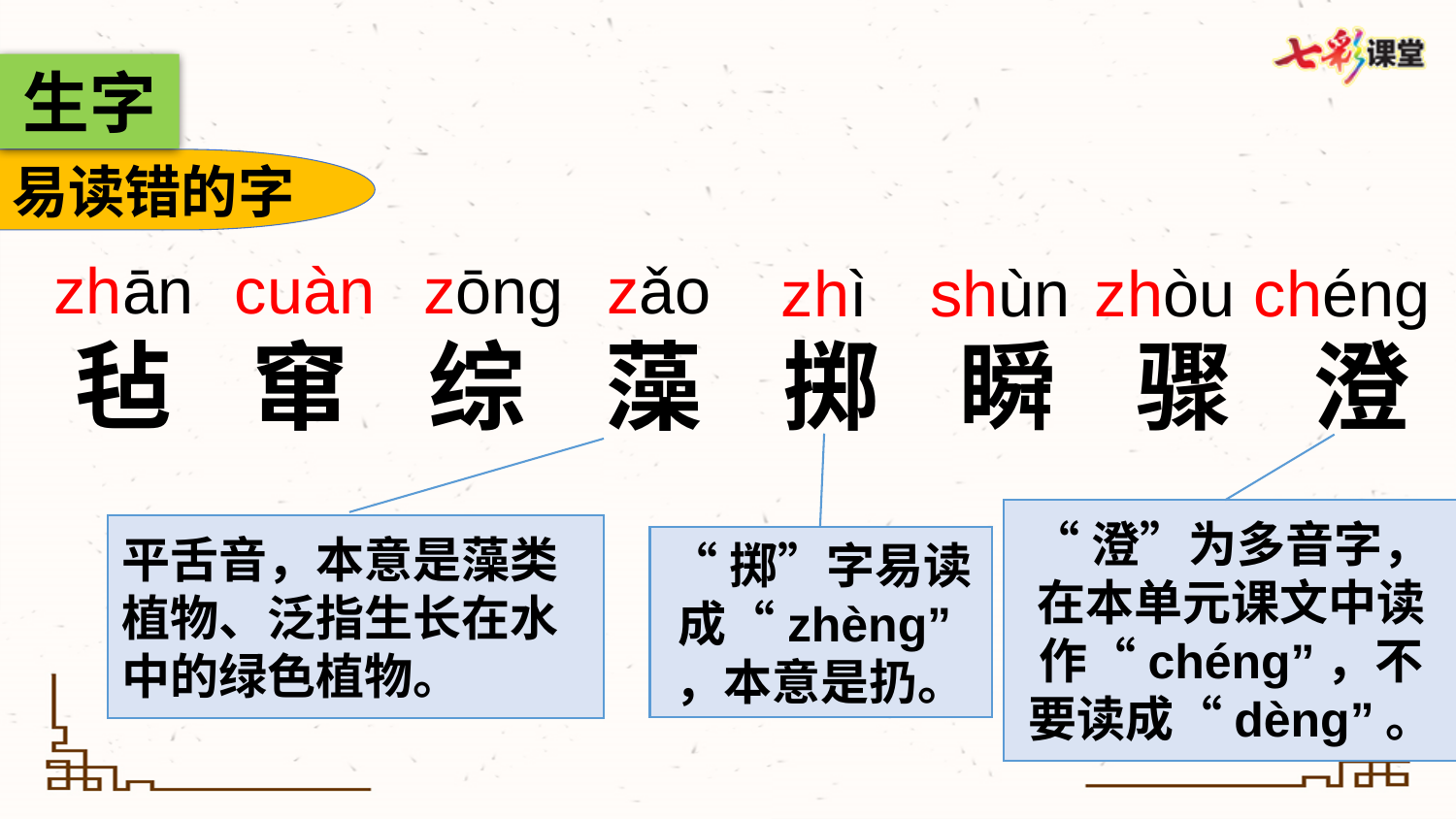

生字

易读错的字
zhān
zōng
cuàn
zǎo
zhòu
zhì
shùn
chéng
毡
窜
综
藻
掷
瞬
骤
澄
“澄”为多音字，在本单元课文中读作“chéng”，不要读成“dèng”。
平舌音，本意是藻类植物、泛指生长在水中的绿色植物。
“掷”字易读成“zhèng”，本意是扔。